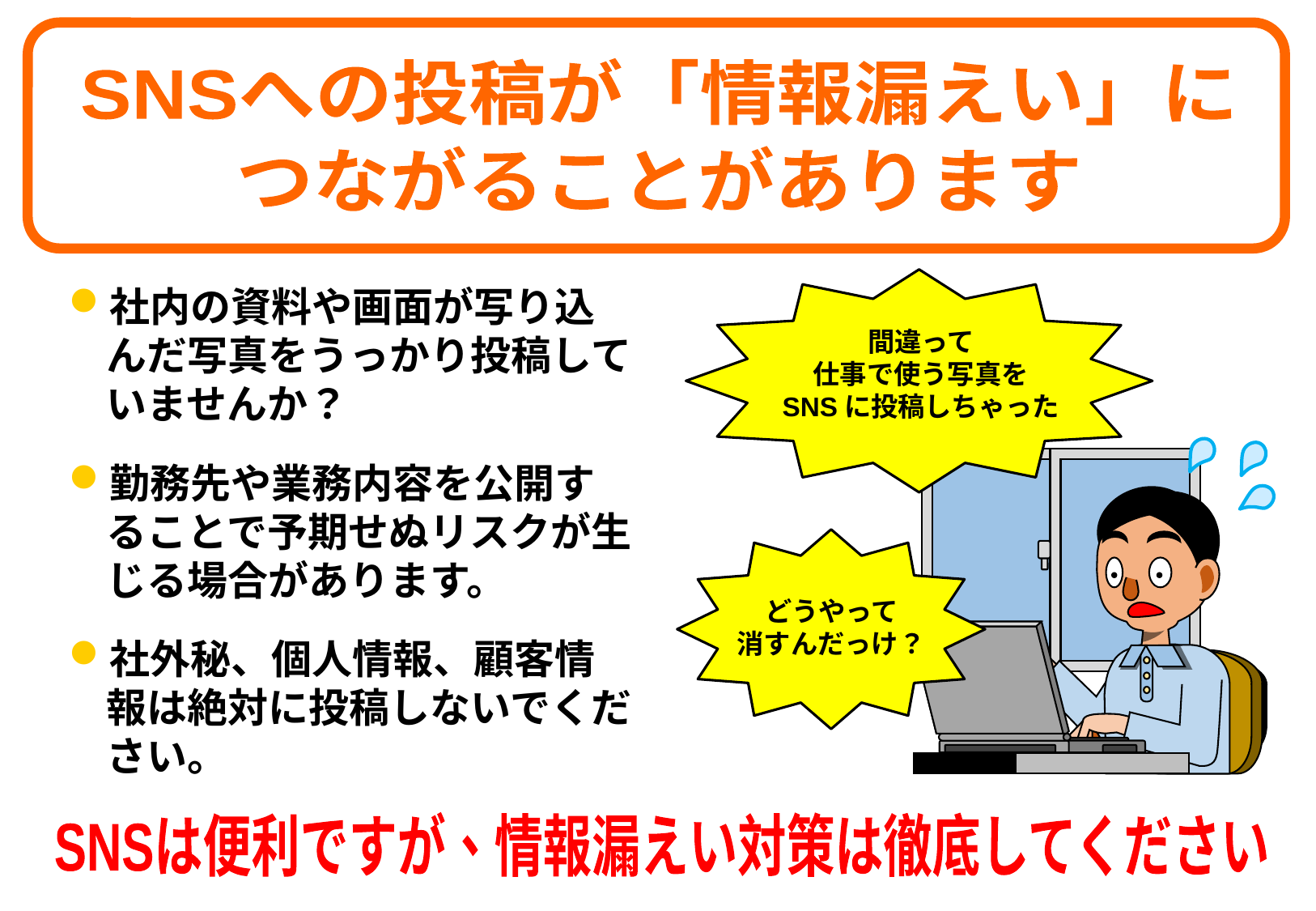

SNSへの投稿が「情報漏えい」に
つながることがあります

社内の資料や画面が写り込んだ写真をうっかり投稿していませんか？
勤務先や業務内容を公開することで予期せぬリスクが生じる場合があります。
社外秘、個人情報、顧客情報は絶対に投稿しないでください。
間違って
仕事で使う写真を
SNSに投稿しちゃった

どうやって
消すんだっけ？
SNSは便利ですが、情報漏えい対策は徹底してください